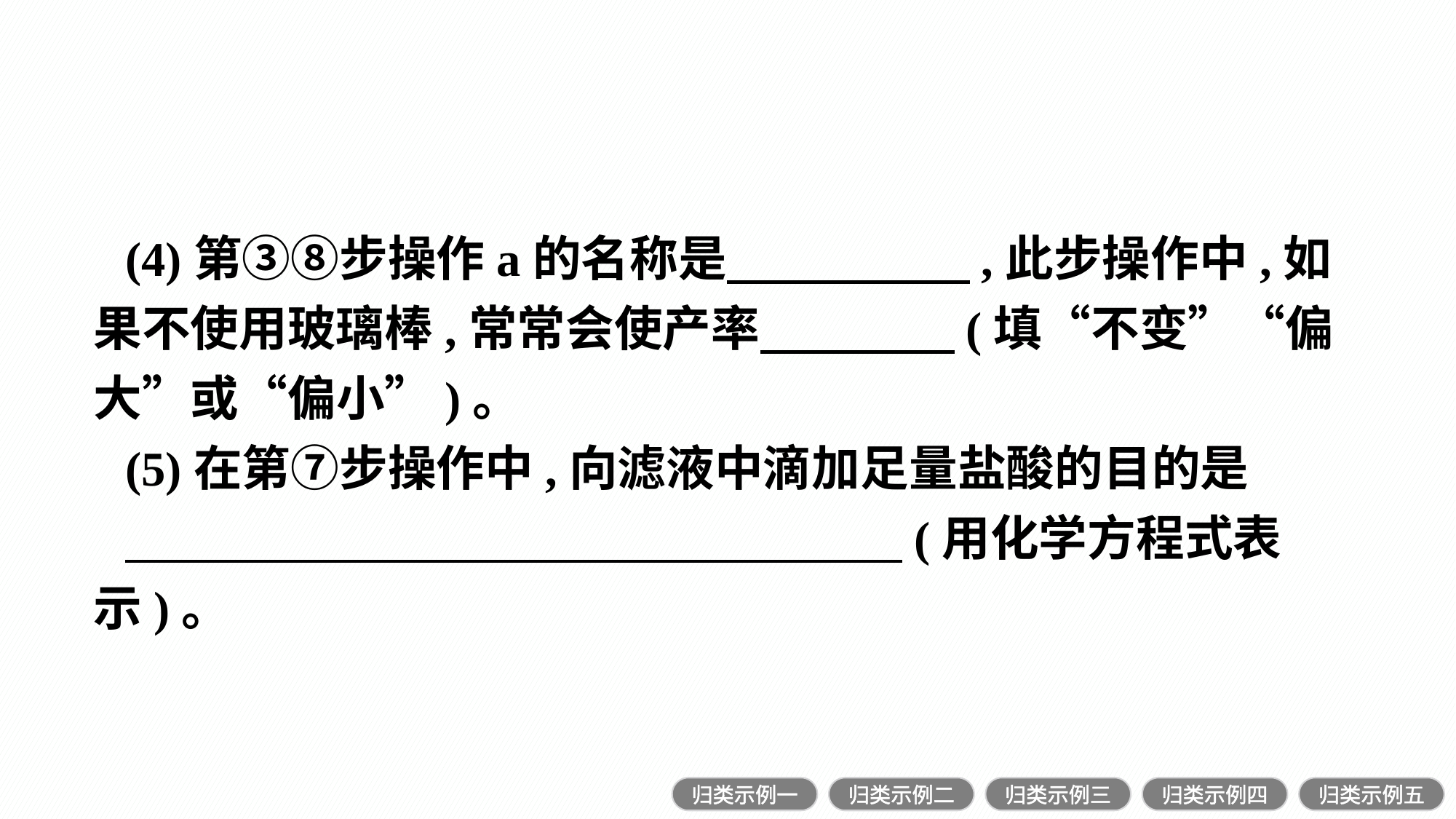

(4)第③⑧步操作a的名称是　　　　　,此步操作中,如果不使用玻璃棒,常常会使产率　　　　(填“不变”“偏大”或“偏小”)。
(5)在第⑦步操作中,向滤液中滴加足量盐酸的目的是
　　　　　　　　　　　　　　　　(用化学方程式表示)。